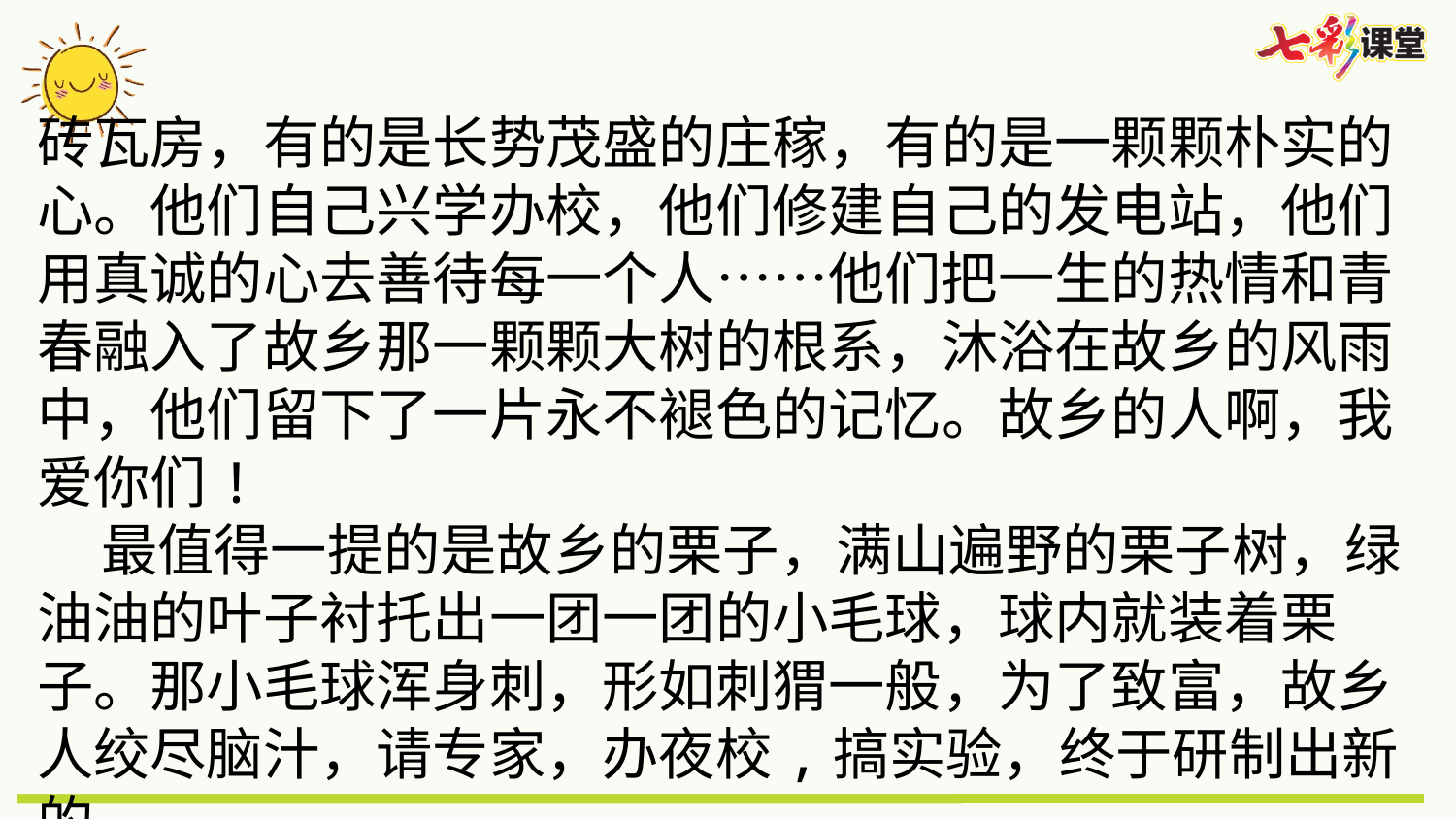

砖瓦房，有的是长势茂盛的庄稼，有的是一颗颗朴实的心。他们自己兴学办校，他们修建自己的发电站，他们用真诚的心去善待每一个人……他们把一生的热情和青春融入了故乡那一颗颗大树的根系，沐浴在故乡的风雨中，他们留下了一片永不褪色的记忆。故乡的人啊，我爱你们!
    最值得一提的是故乡的栗子，满山遍野的栗子树，绿油油的叶子衬托出一团一团的小毛球，球内就装着栗子。那小毛球浑身刺，形如刺猬一般，为了致富，故乡人绞尽脑汁，请专家，办夜校,搞实验，终于研制出新的